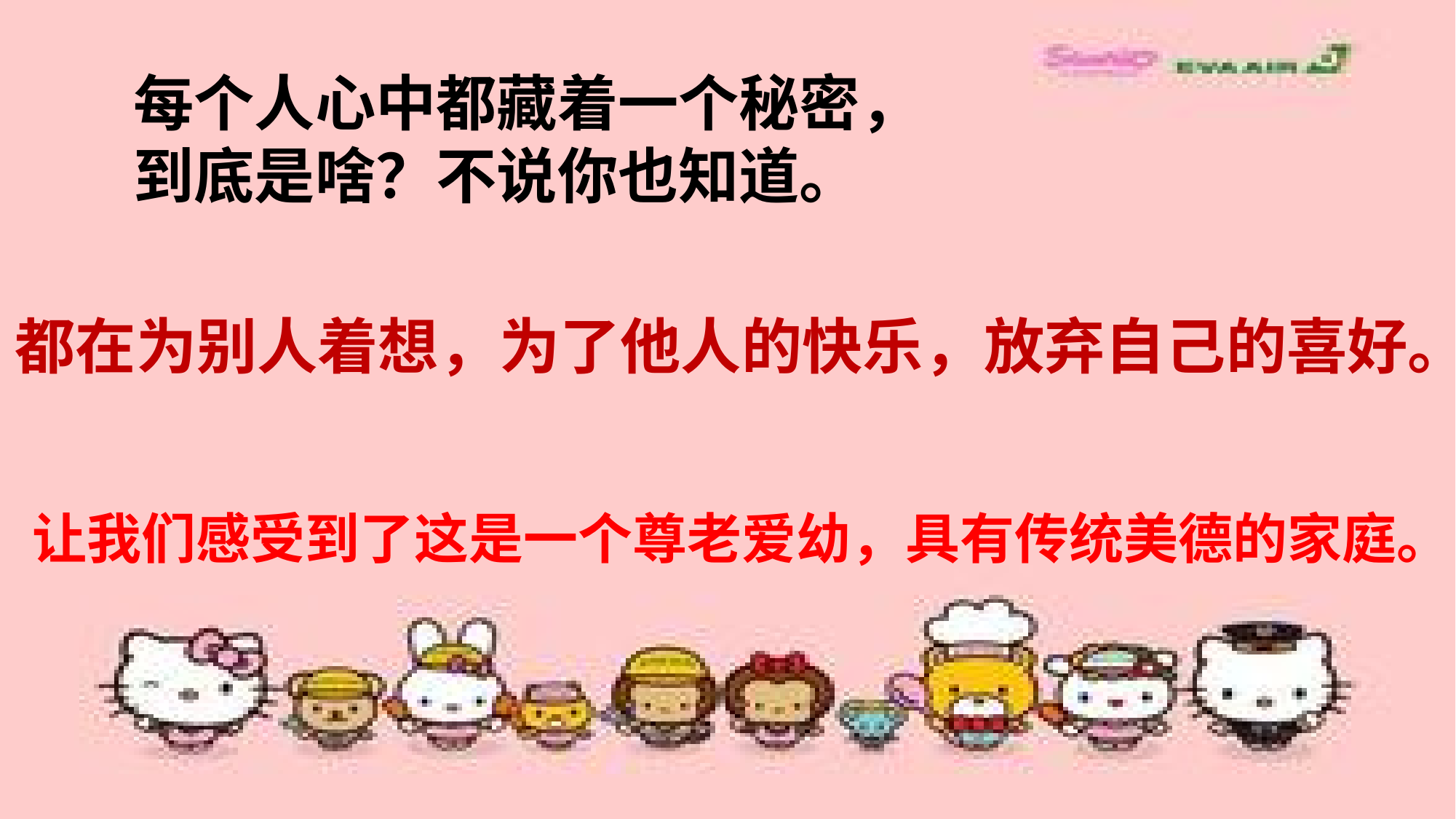

每个人心中都藏着一个秘密，
到底是啥？不说你也知道。
都在为别人着想，为了他人的快乐，放弃自己的喜好。
让我们感受到了这是一个尊老爱幼，具有传统美德的家庭。